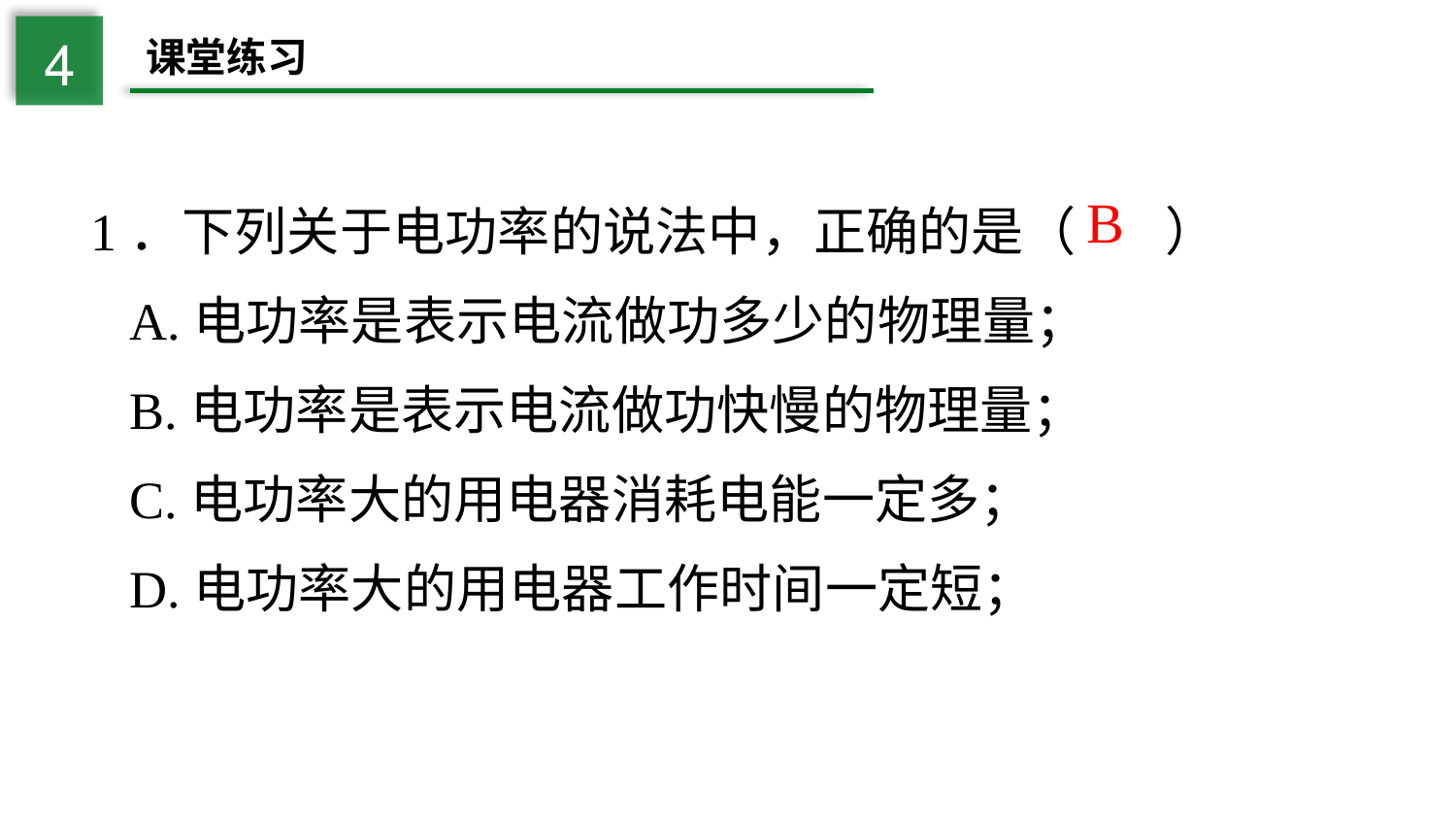

4
课堂练习
B
 1．下列关于电功率的说法中，正确的是（  　 ）
    A.电功率是表示电流做功多少的物理量；
    B.电功率是表示电流做功快慢的物理量；
    C.电功率大的用电器消耗电能一定多；
    D.电功率大的用电器工作时间一定短；